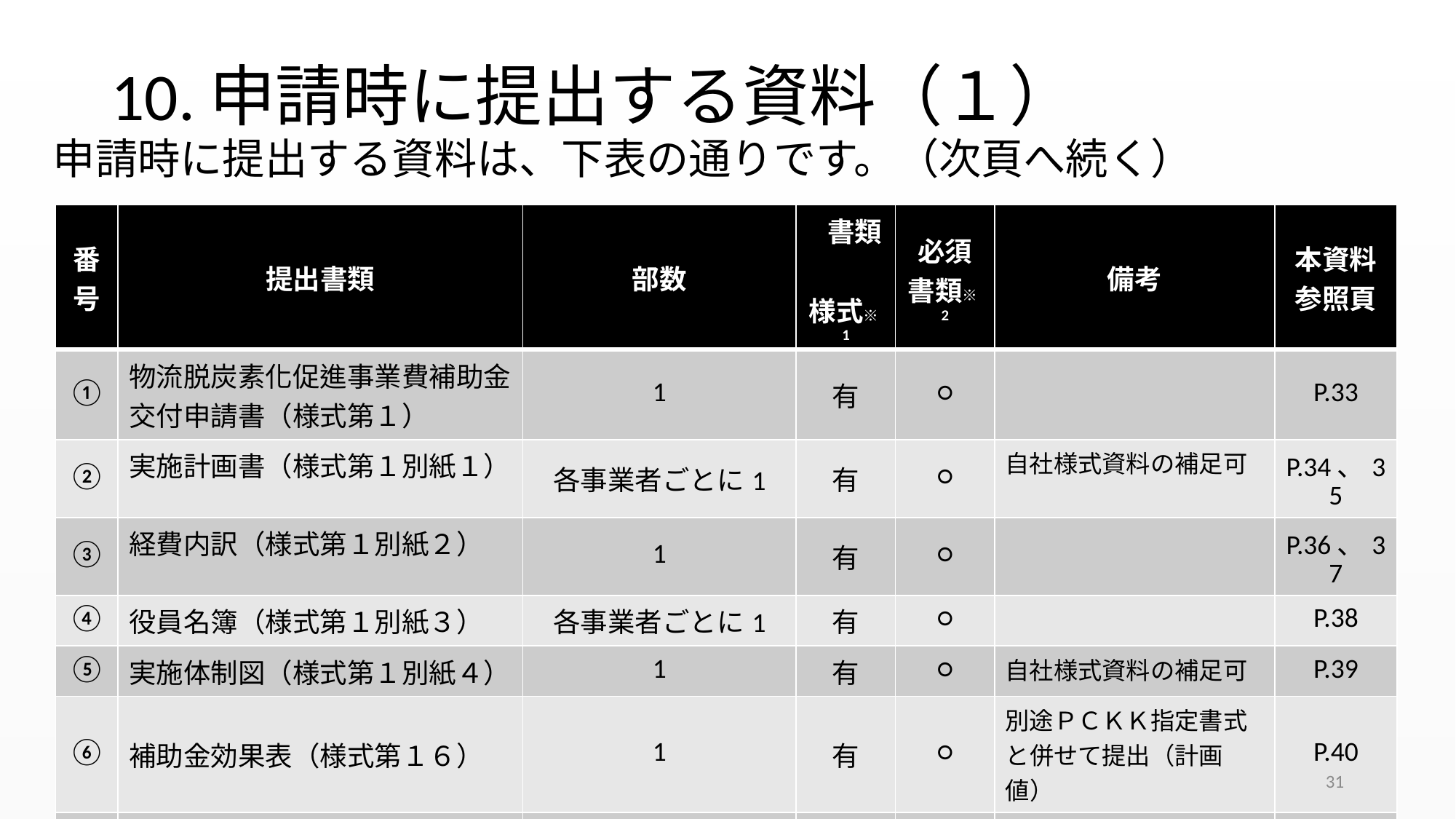

# 10.申請時に提出する資料（１）
申請時に提出する資料は、下表の通りです。（次頁へ続く）

| 番号 | 提出書類 | 部数 | 書類　　 様式※1 | 必須 書類※2 | 備考 | 本資料参照頁 |
| --- | --- | --- | --- | --- | --- | --- |
| ① | 物流脱炭素化促進事業費補助金交付申請書（様式第１） | 1 | 有 | ○ |  | P.33 |
| ② | 実施計画書（様式第１別紙１） | 各事業者ごとに1 | 有 | ○ | 自社様式資料の補足可 | P.34、35 |
| ③ | 経費内訳（様式第１別紙２） | 1 | 有 | ○ |  | P.36、37 |
| ④ | 役員名簿（様式第１別紙３） | 各事業者ごとに1 | 有 | ○ |  | P.38 |
| ⑤ | 実施体制図（様式第１別紙４） | 1 | 有 | ○ | 自社様式資料の補足可 | P.39 |
| ⑥ | 補助金効果表（様式第１６） | 1 | 有 | ○ | 別途ＰＣＫＫ指定書式と併せて提出（計画値） | P.40 |
| ⑦ | 見積書（写） | ３社以上を1※3 | 無 | ○ |  | P.41 |
| ⑧ | 設備、機器類資料（写） | 各設備、機器ごとに1 | 無 | ○ |  | P.42 |
31